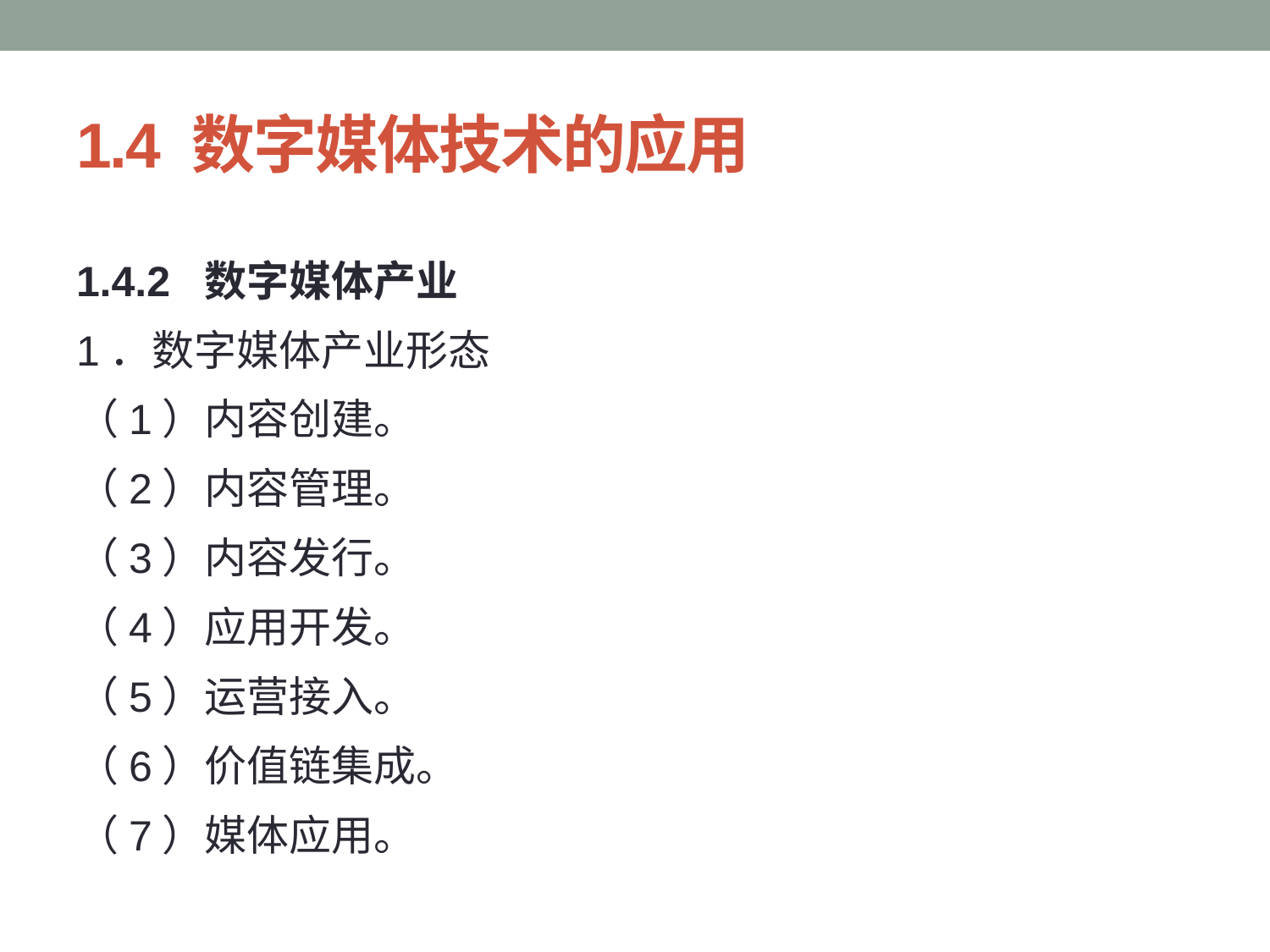

# 1.4 数字媒体技术的应用
1.4.2  数字媒体产业
1．数字媒体产业形态
（1）内容创建。
（2）内容管理。
（3）内容发行。
（4）应用开发。
（5）运营接入。
（6）价值链集成。
（7）媒体应用。